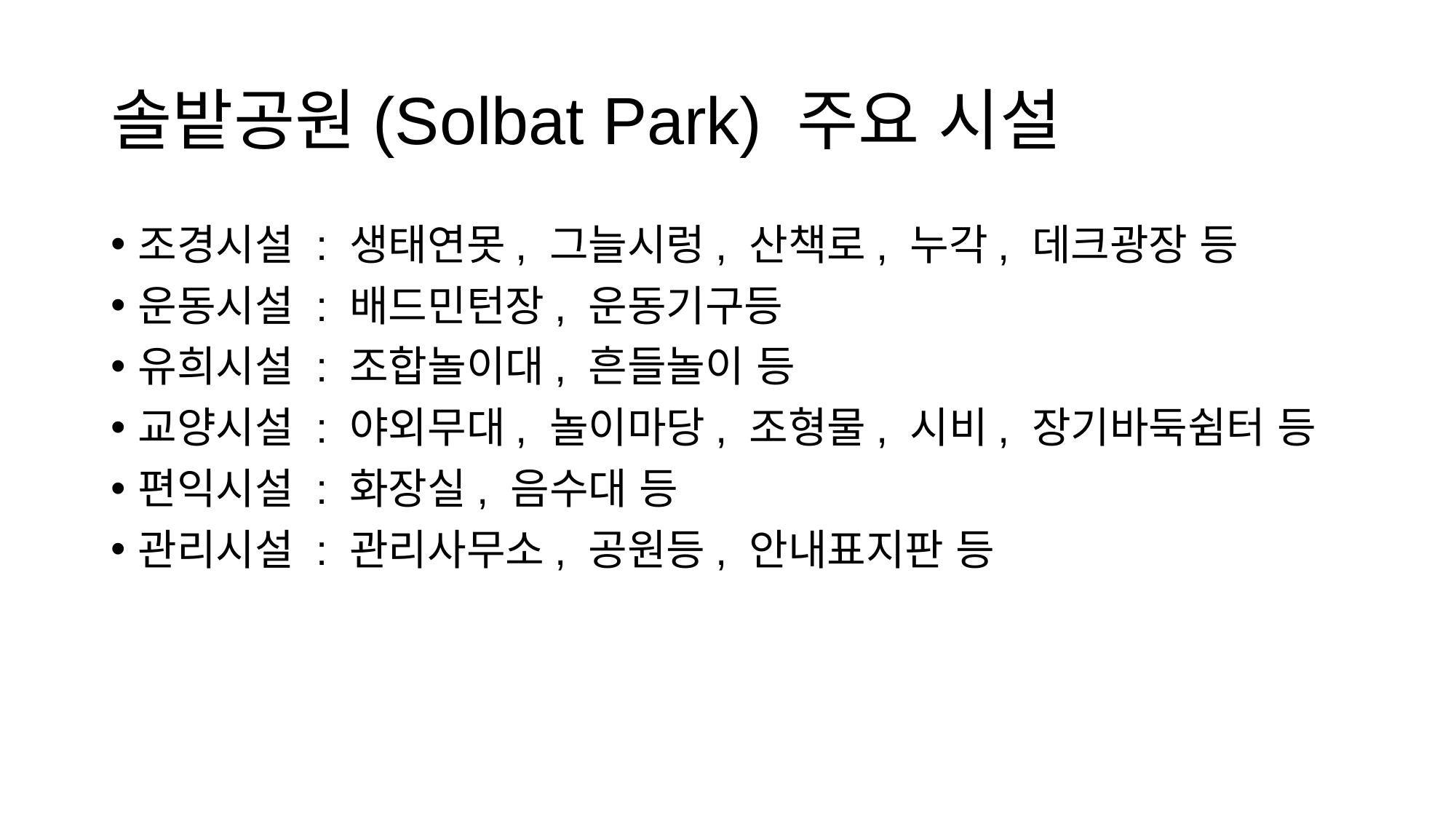

# 솔밭공원(Solbat Park) 주요 시설
조경시설 : 생태연못, 그늘시렁, 산책로, 누각, 데크광장 등
운동시설 : 배드민턴장, 운동기구등
유희시설 : 조합놀이대, 흔들놀이 등
교양시설 : 야외무대, 놀이마당, 조형물, 시비, 장기바둑쉼터 등
편익시설 : 화장실, 음수대 등
관리시설 : 관리사무소, 공원등, 안내표지판 등